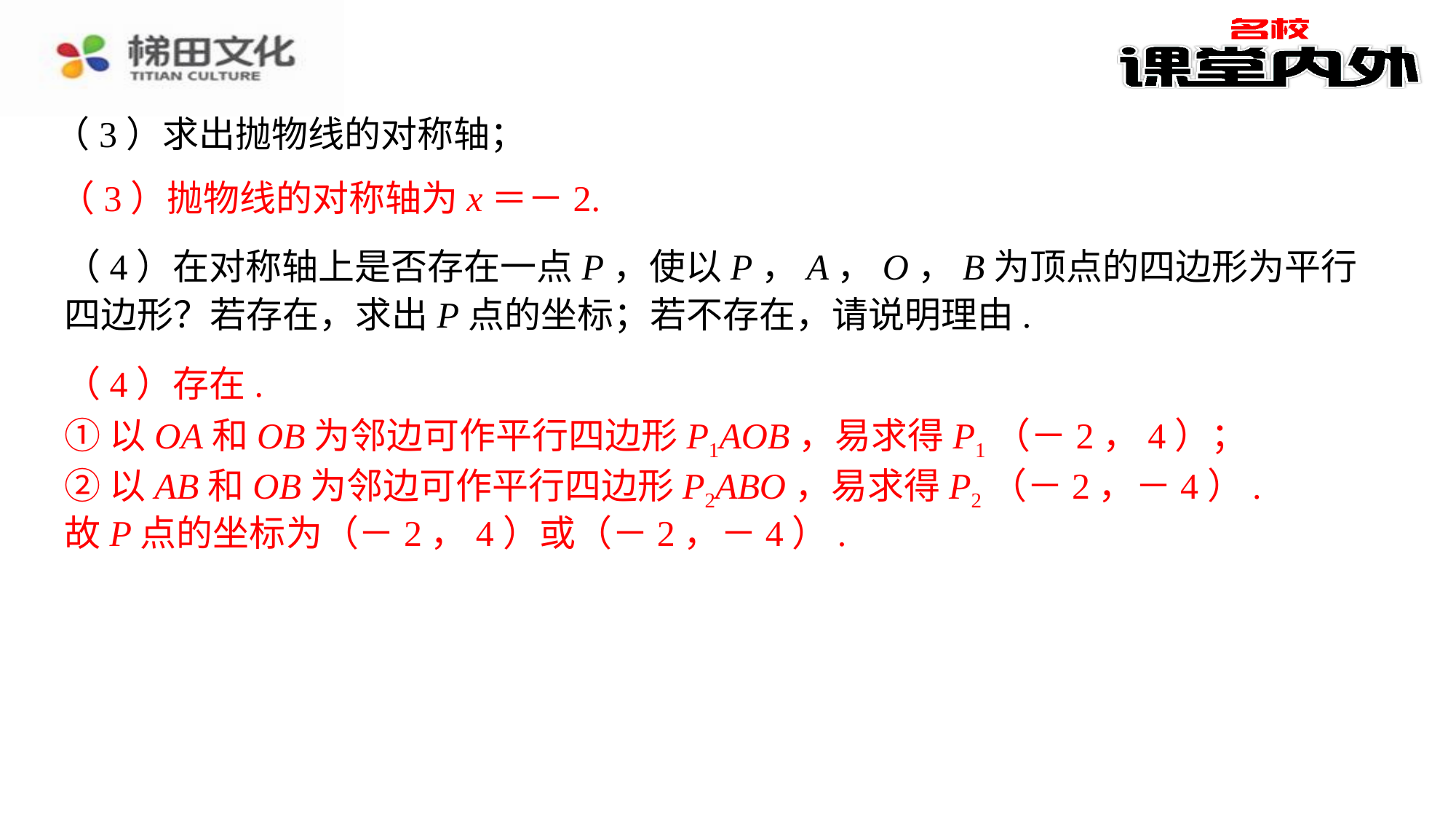

（3）求出抛物线的对称轴；
（3）抛物线的对称轴为x＝－2.
（4）在对称轴上是否存在一点P，使以P，A，O，B为顶点的四边形为平行四边形？若存在，求出P点的坐标；若不存在，请说明理由.
（4）存在.
（4）存在.⁠
①以OA和OB为邻边可作平行四边形P1AOB，易求得P1（－2，4）；
①以OA和OB为邻边可作平行四边形P1AOB，易求得P1（－2，4）；⁠
②以AB和OB为邻边可作平行四边形P2ABO，易求得P2（－2，－4）.
②以AB和OB为邻边可作平行四边形P2ABO，易求得P2（－2，－4）.⁠
故P点的坐标为（－2，4）或（－2，－4）.⁠
故P点的坐标为（－2，4）或（－2，－4）.